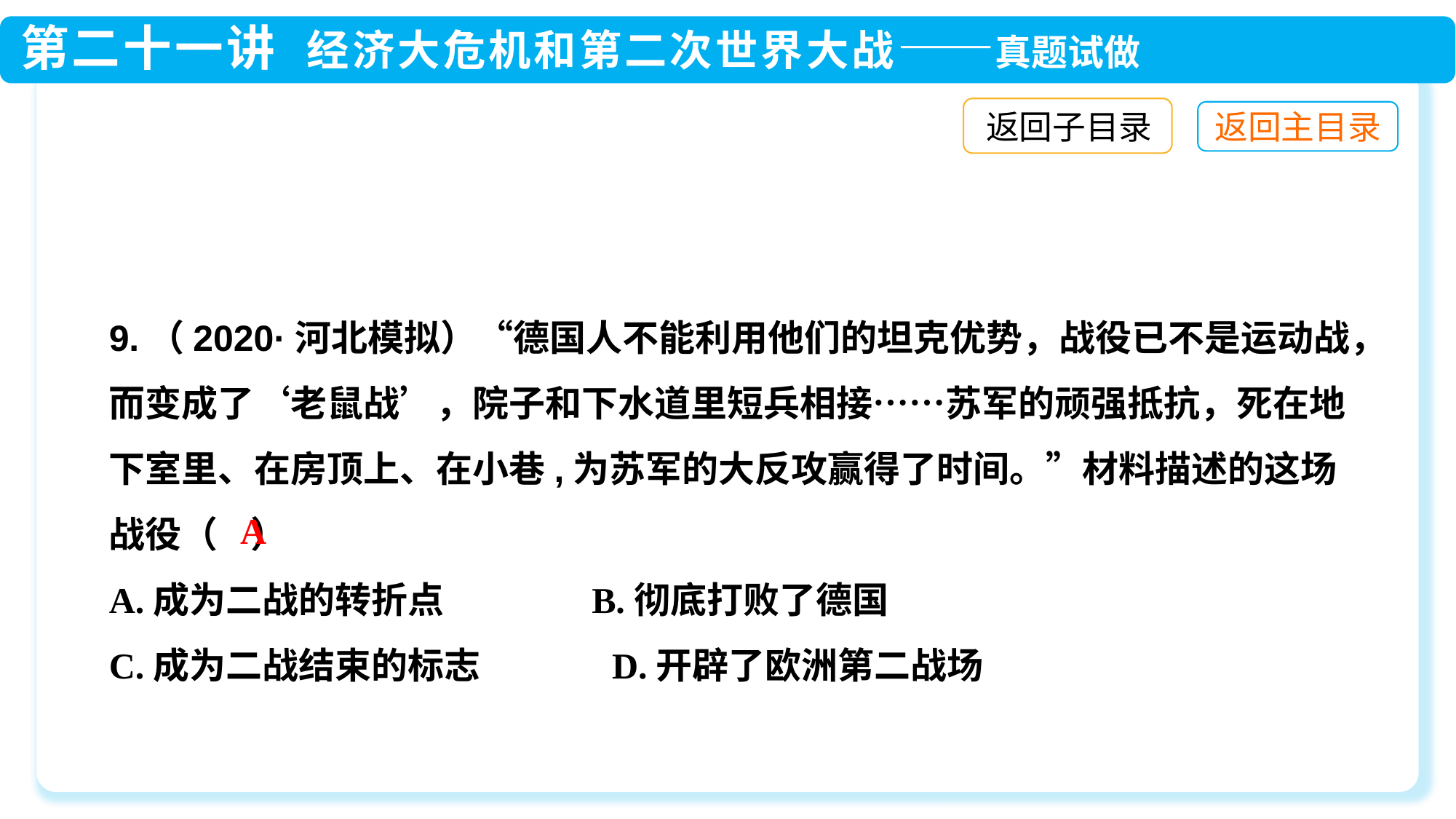

返回子目录
9.（2020·河北模拟）“德国人不能利用他们的坦克优势，战役已不是运动战，而变成了‘老鼠战’，院子和下水道里短兵相接……苏军的顽强抵抗，死在地下室里、在房顶上、在小巷,为苏军的大反攻赢得了时间。”材料描述的这场战役（    ）
A.成为二战的转折点                 B.彻底打败了德国
C.成为二战结束的标志               D.开辟了欧洲第二战场
A